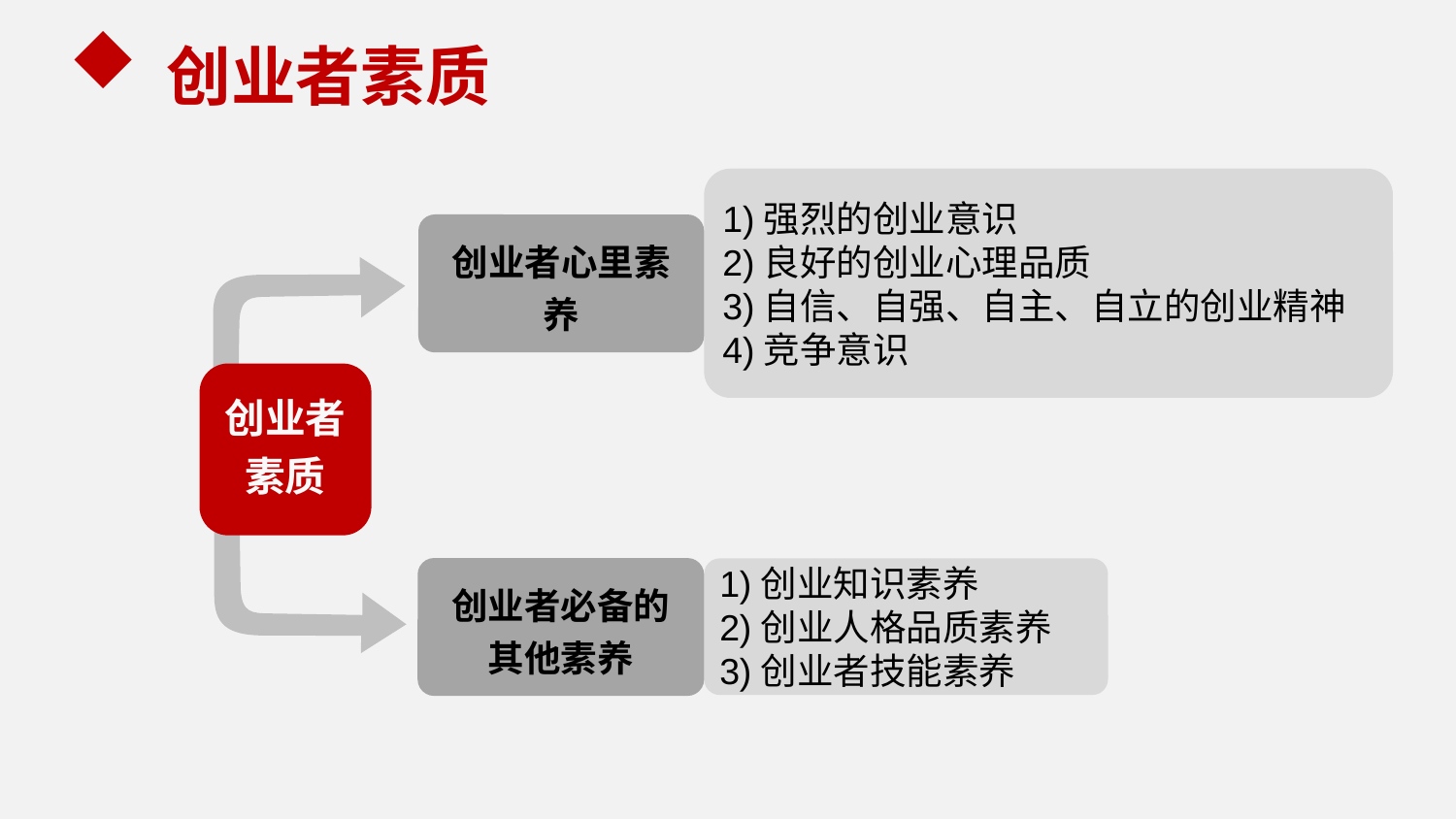

创业者素质
1)强烈的创业意识
2)良好的创业心理品质
3)自信、自强、自主、自立的创业精神
4)竞争意识
创业者心里素养

创业者
素质

创业者必备的
其他素养
1)创业知识素养
2)创业人格品质素养
3)创业者技能素养